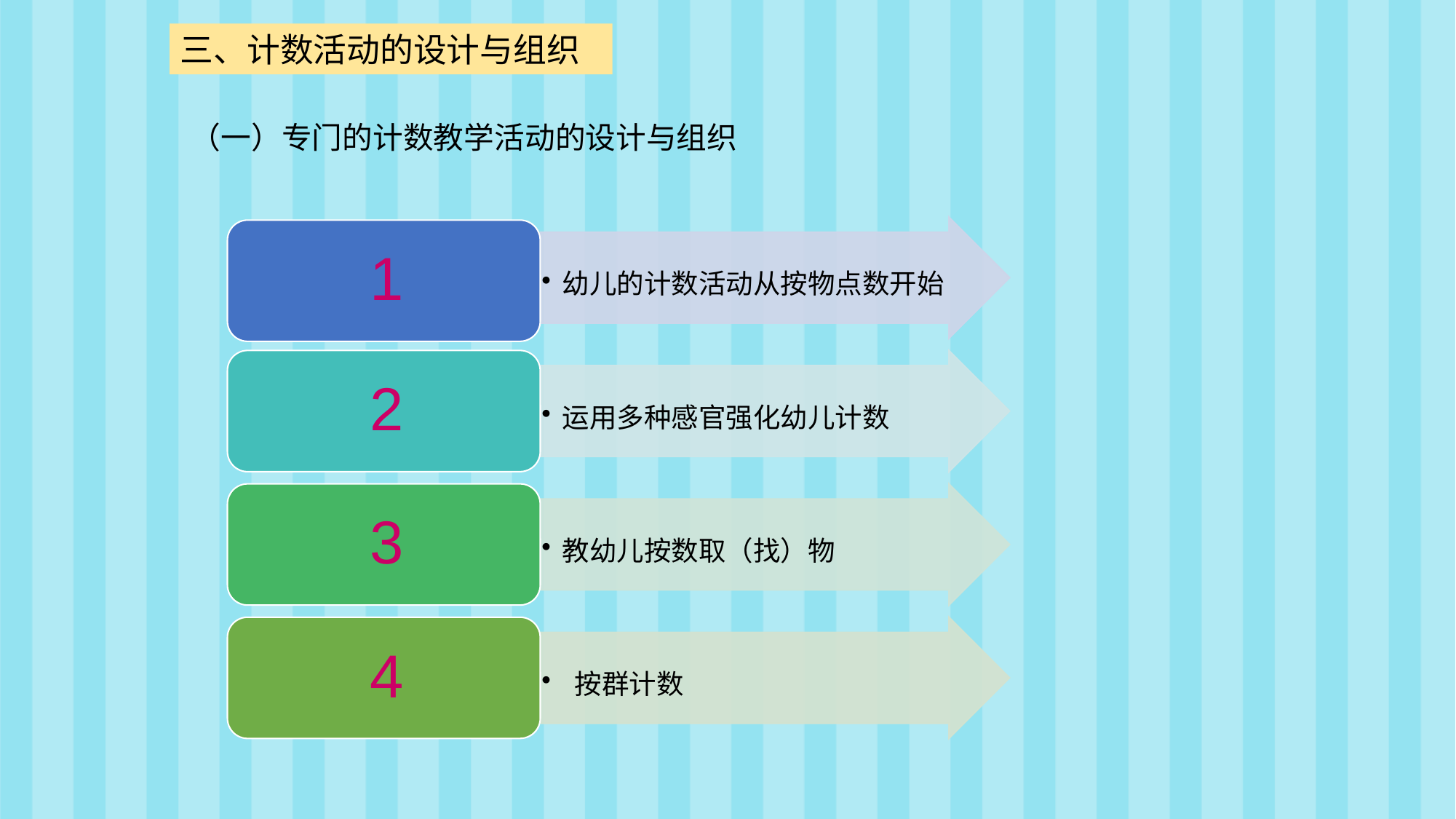

三、计数活动的设计与组织
（一）专门的计数教学活动的设计与组织

幼儿的计数活动从按物点数开始
1

运用多种感官强化幼儿计数
2

教幼儿按数取（找）物
3

 按群计数
4